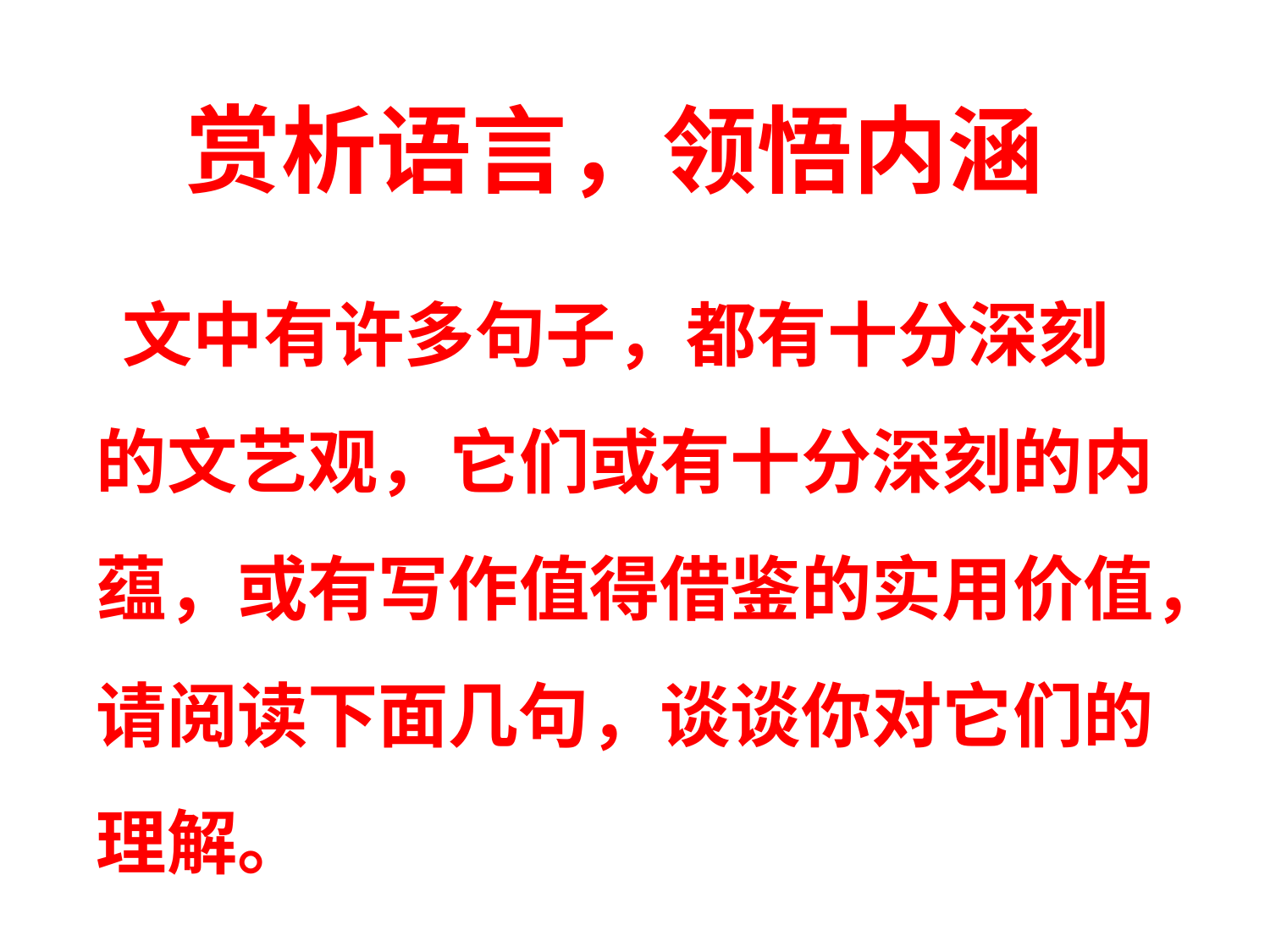

赏析语言，领悟内涵
 文中有许多句子，都有十分深刻的文艺观，它们或有十分深刻的内蕴，或有写作值得借鉴的实用价值，请阅读下面几句，谈谈你对它们的理解。